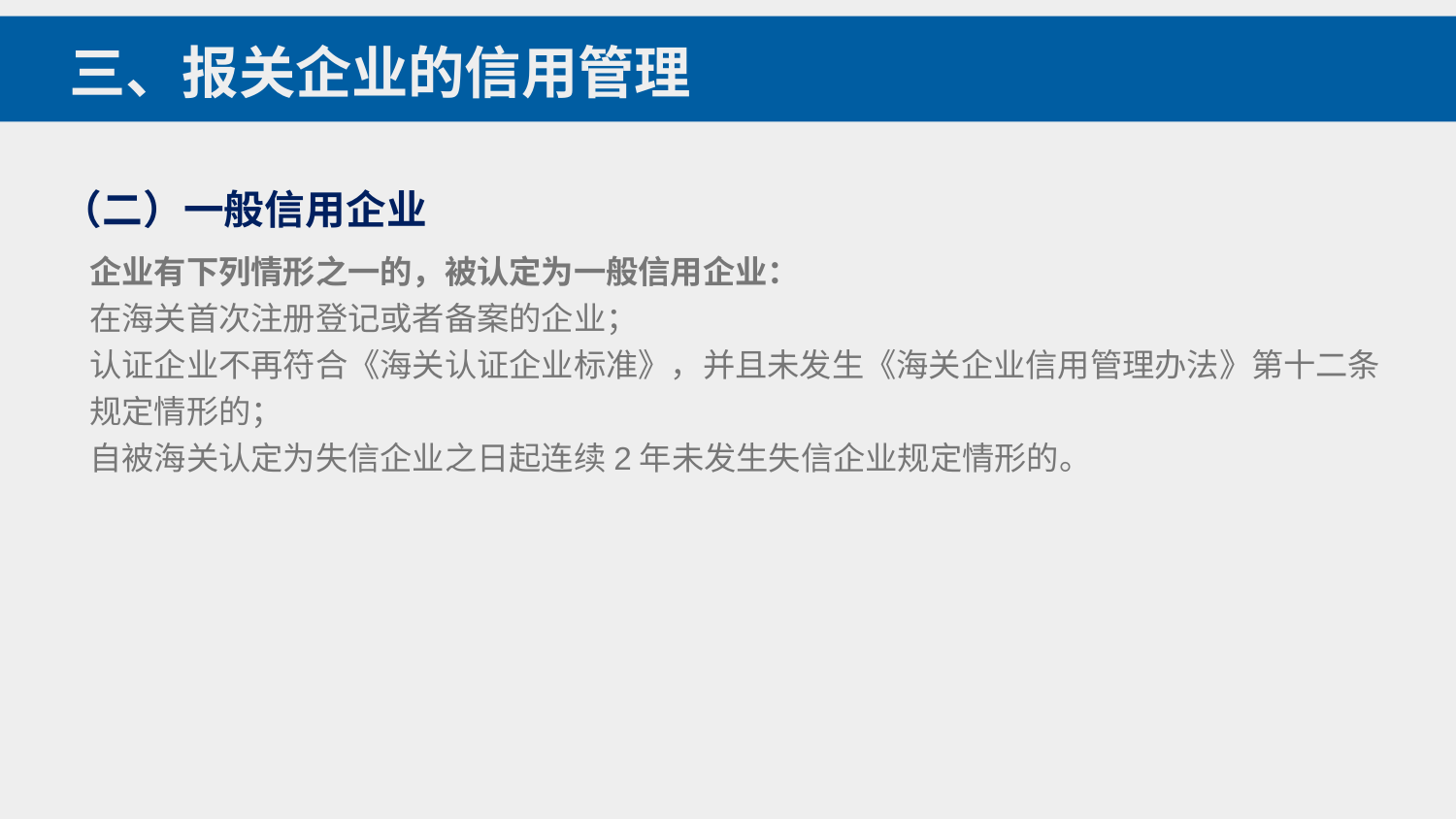

三、报关企业的信用管理
（二）一般信用企业
企业有下列情形之一的，被认定为一般信用企业：
在海关首次注册登记或者备案的企业；
认证企业不再符合《海关认证企业标准》，并且未发生《海关企业信用管理办法》第十二条规定情形的；
自被海关认定为失信企业之日起连续2年未发生失信企业规定情形的。